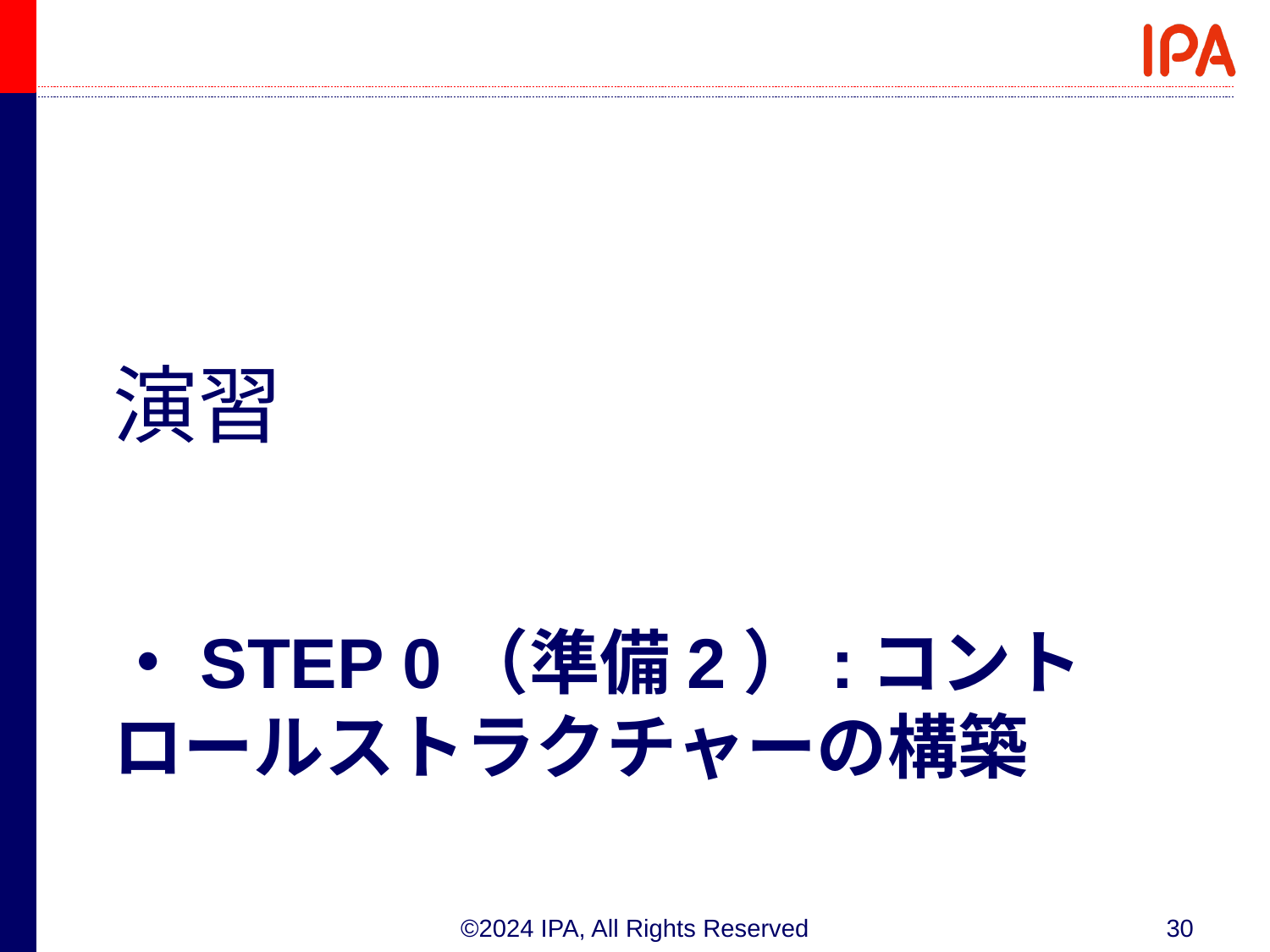

演習
# ・Step 0（準備2）:コントロールストラクチャーの構築
©2024 IPA, All Rights Reserved
30